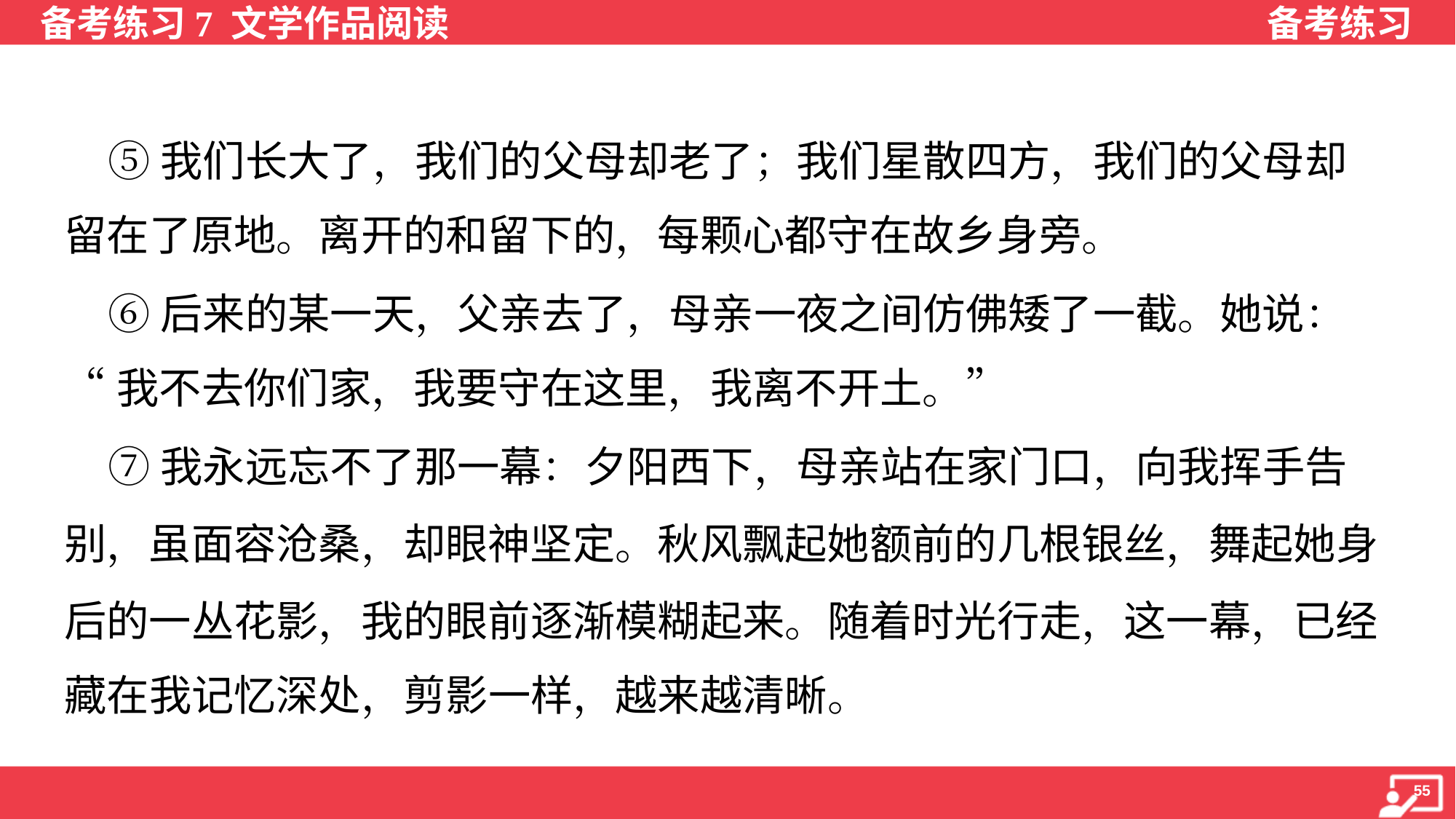

⑤我们长大了，我们的父母却老了；我们星散四方，我们的父母却
留在了原地。离开的和留下的，每颗心都守在故乡身旁。
    ⑥后来的某一天，父亲去了，母亲一夜之间仿佛矮了一截。她说：
“我不去你们家，我要守在这里，我离不开土。”
    ⑦我永远忘不了那一幕：夕阳西下，母亲站在家门口，向我挥手告
别，虽面容沧桑，却眼神坚定。秋风飘起她额前的几根银丝，舞起她身
后的一丛花影，我的眼前逐渐模糊起来。随着时光行走，这一幕，已经
藏在我记忆深处，剪影一样，越来越清晰。